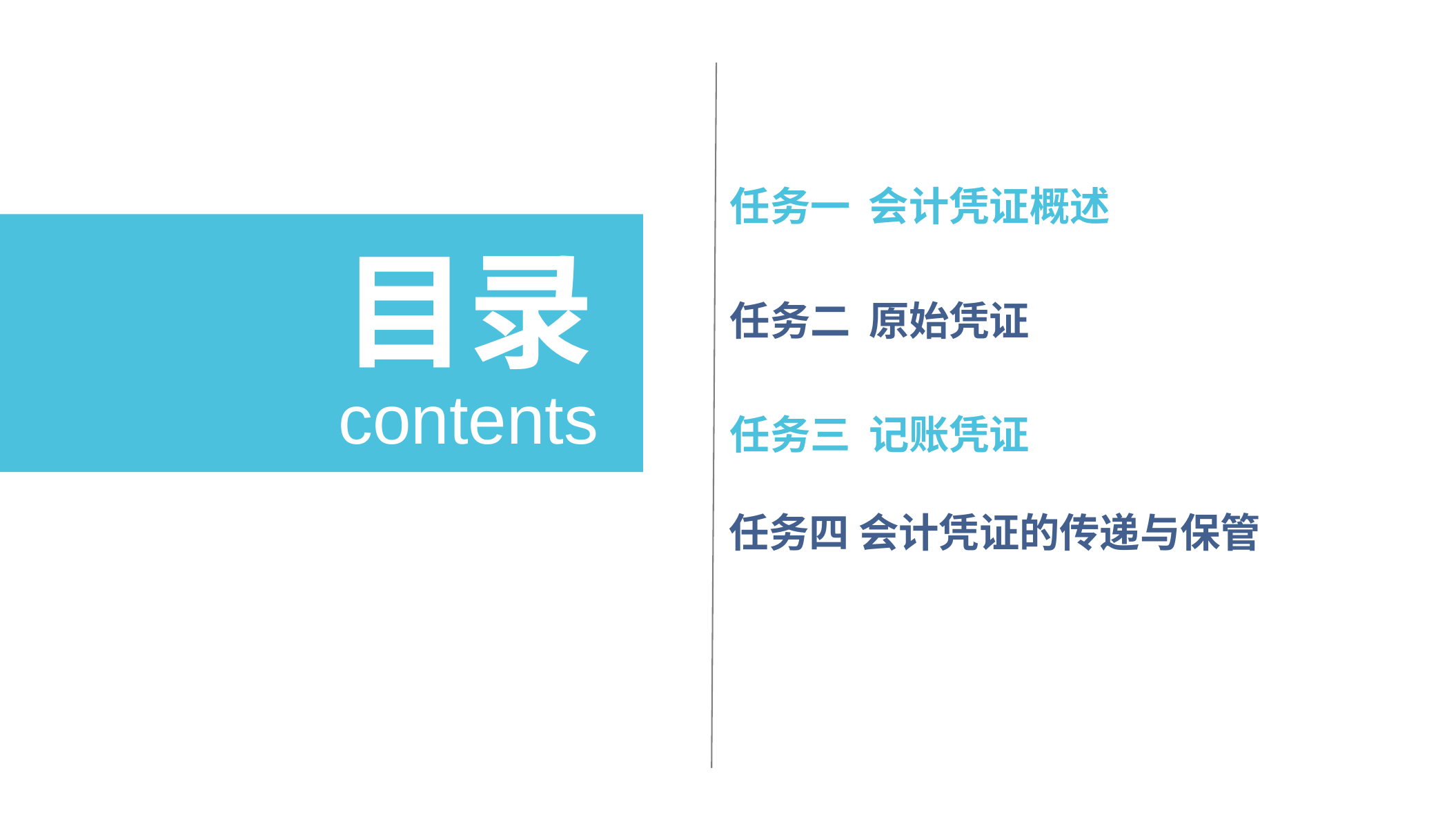

任务一  会计凭证概述

目录
任务二  原始凭证
contents
任务三  记账凭证
任务四 会计凭证的传递与保管